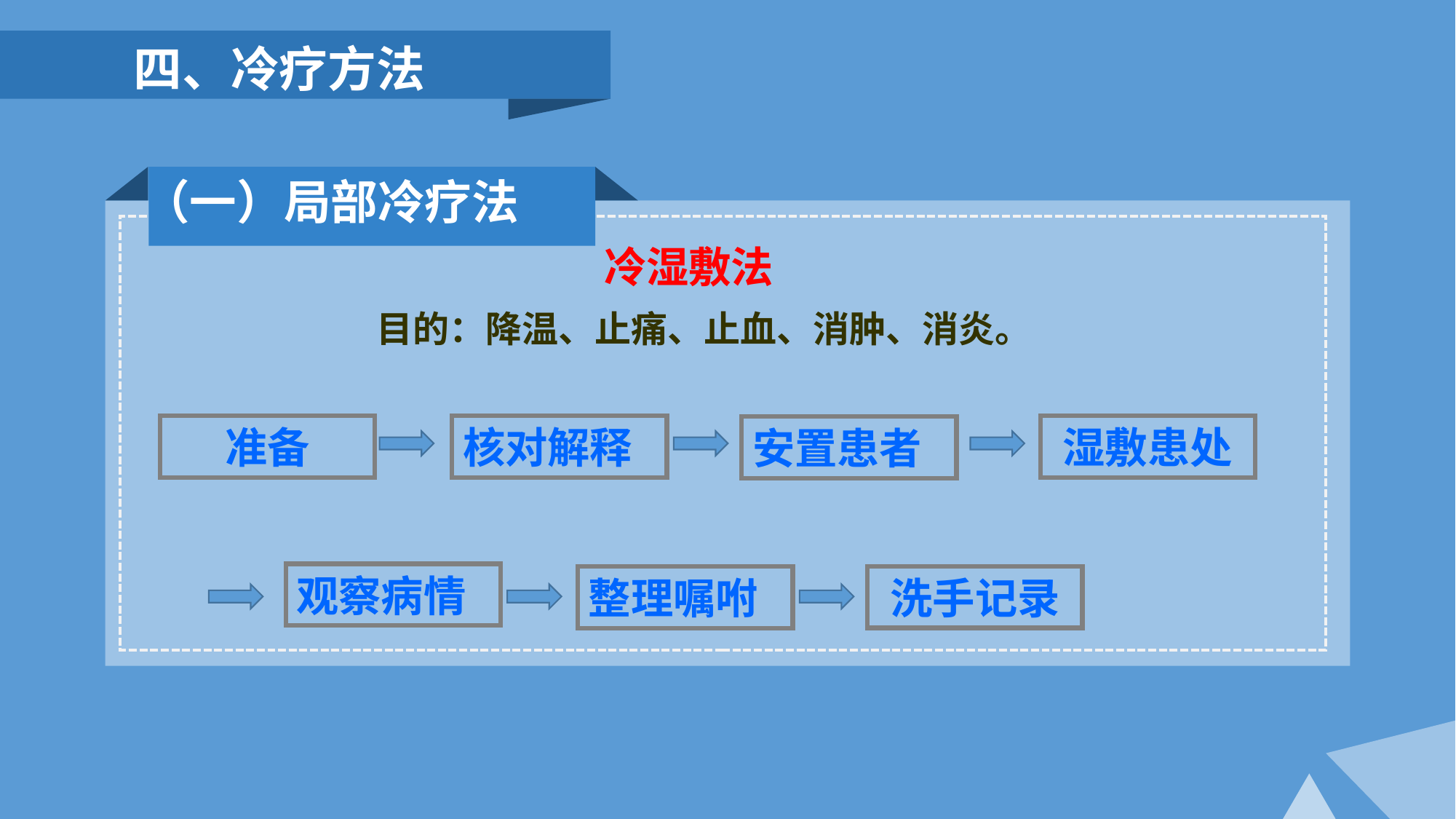

四、冷疗方法

       （一）局部冷疗法

冷湿敷法
目的：降温、止痛、止血、消肿、消炎。

核对解释
湿敷患处
准备
安置患者

观察病情
洗手记录
整理嘱咐